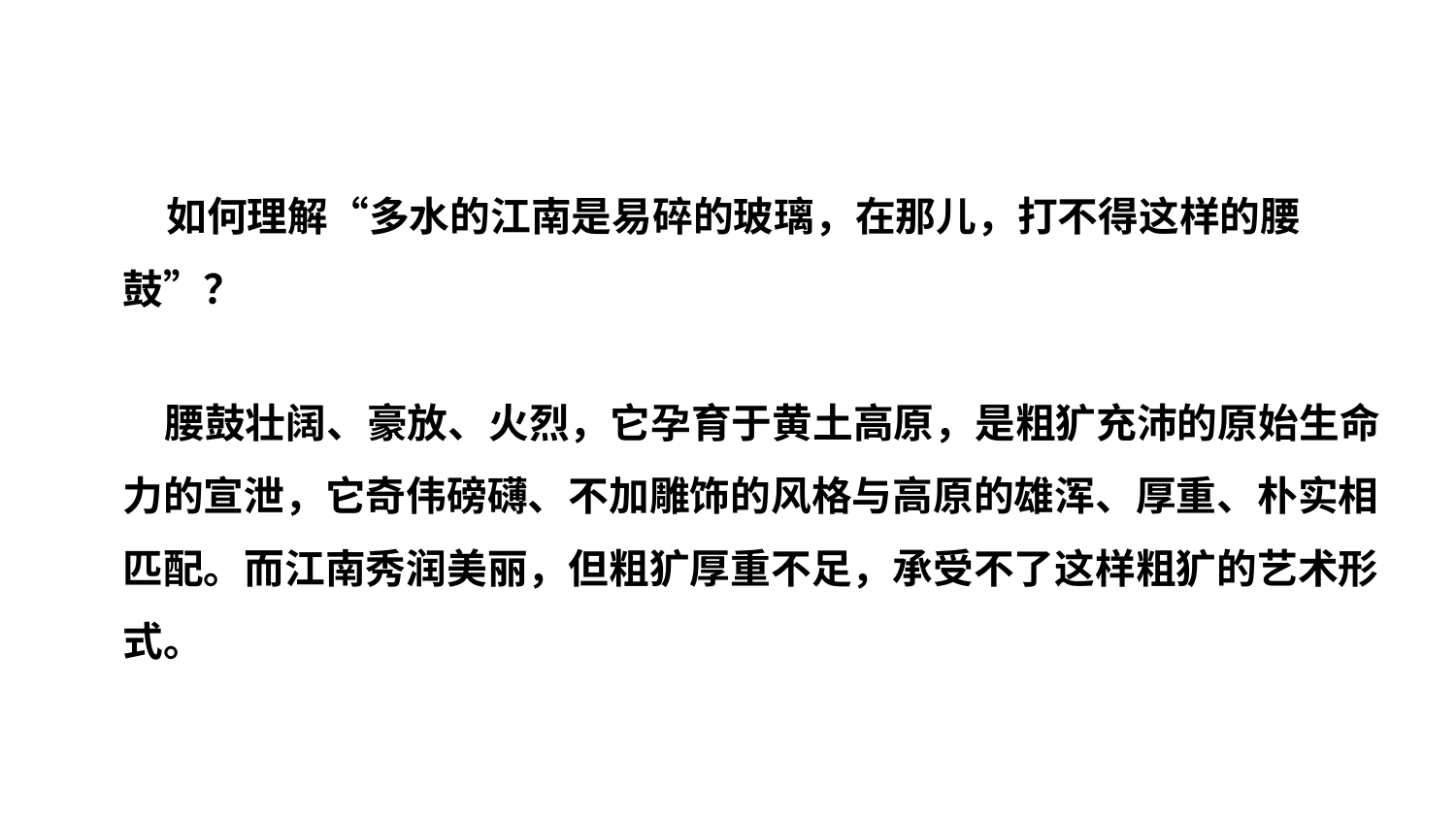

如何理解“多水的江南是易碎的玻璃，在那儿，打不得这样的腰鼓”？
    腰鼓壮阔、豪放、火烈，它孕育于黄土高原，是粗犷充沛的原始生命力的宣泄，它奇伟磅礴、不加雕饰的风格与高原的雄浑、厚重、朴实相匹配。而江南秀润美丽，但粗犷厚重不足，承受不了这样粗犷的艺术形式。